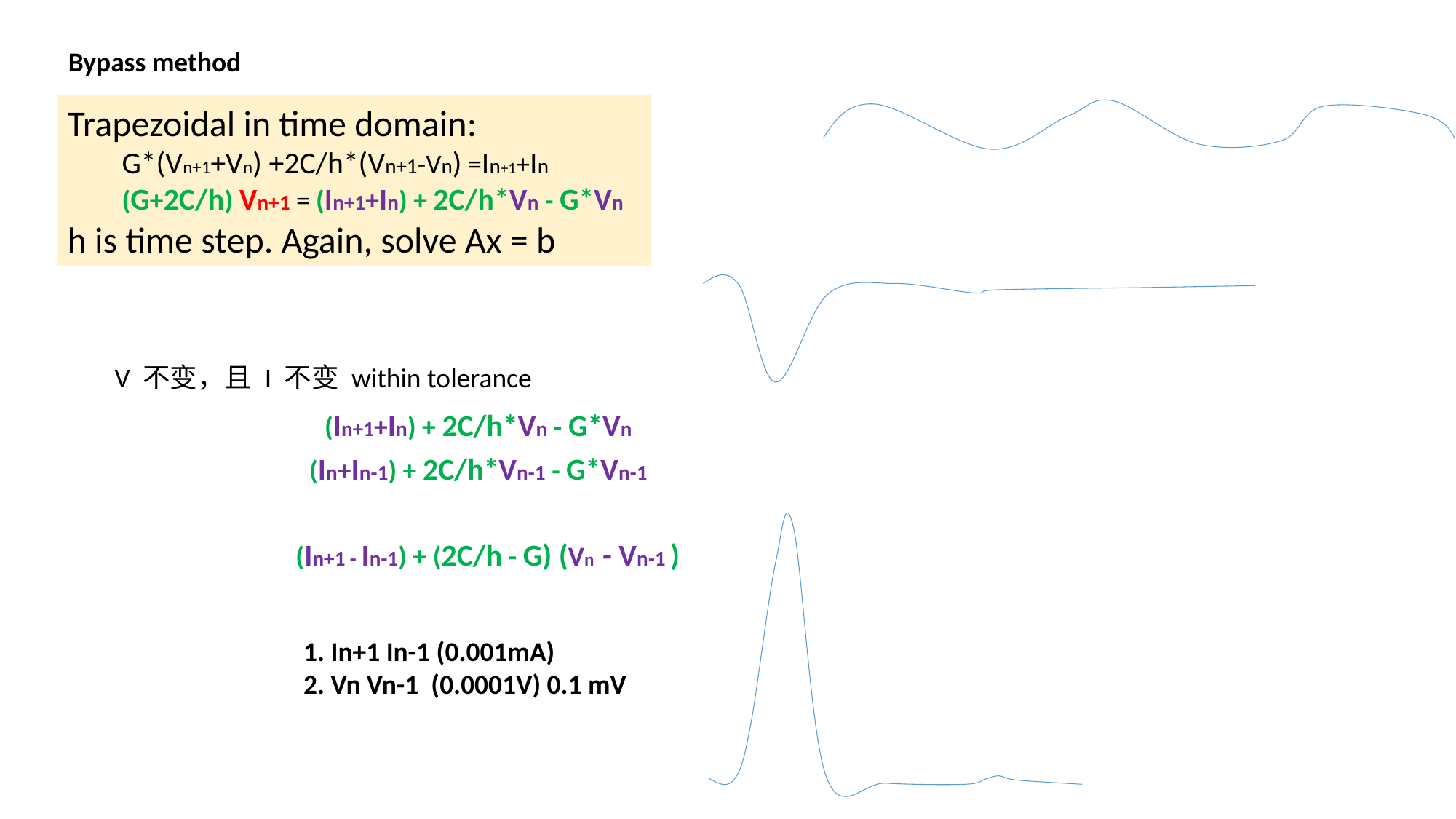

Bypass method
Trapezoidal in time domain:
G*(Vn+1+Vn) +2C/h*(Vn+1-Vn) =In+1+In
(G+2C/h) Vn+1 = (In+1+In) + 2C/h*Vn - G*Vn
h is time step. Again, solve Ax = b

V 不变，且 I 不变 within tolerance
(In+1+In) + 2C/h*Vn - G*Vn
(In+In-1) + 2C/h*Vn-1 - G*Vn-1

(In+1 - In-1) + (2C/h - G) (Vn  - Vn-1 )
1. In+1 In-1 (0.001mA)
2. Vn Vn-1  (0.0001V) 0.1 mV